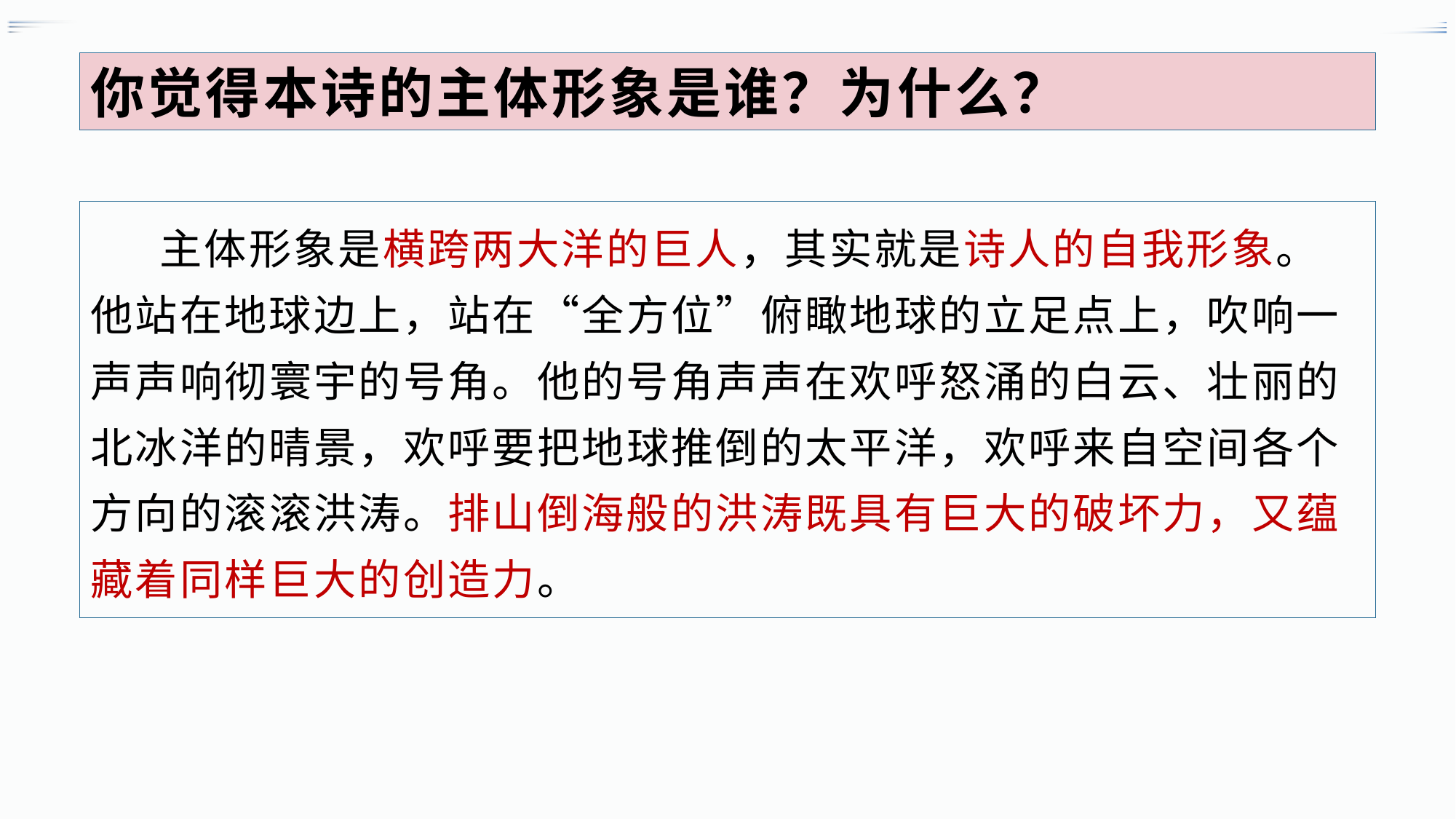

# 你觉得本诗的主体形象是谁？为什么？
     主体形象是横跨两大洋的巨人，其实就是诗人的自我形象。他站在地球边上，站在“全方位”俯瞰地球的立足点上，吹响一声声响彻寰宇的号角。他的号角声声在欢呼怒涌的白云、壮丽的北冰洋的晴景，欢呼要把地球推倒的太平洋，欢呼来自空间各个方向的滚滚洪涛。排山倒海般的洪涛既具有巨大的破坏力，又蕴藏着同样巨大的创造力。